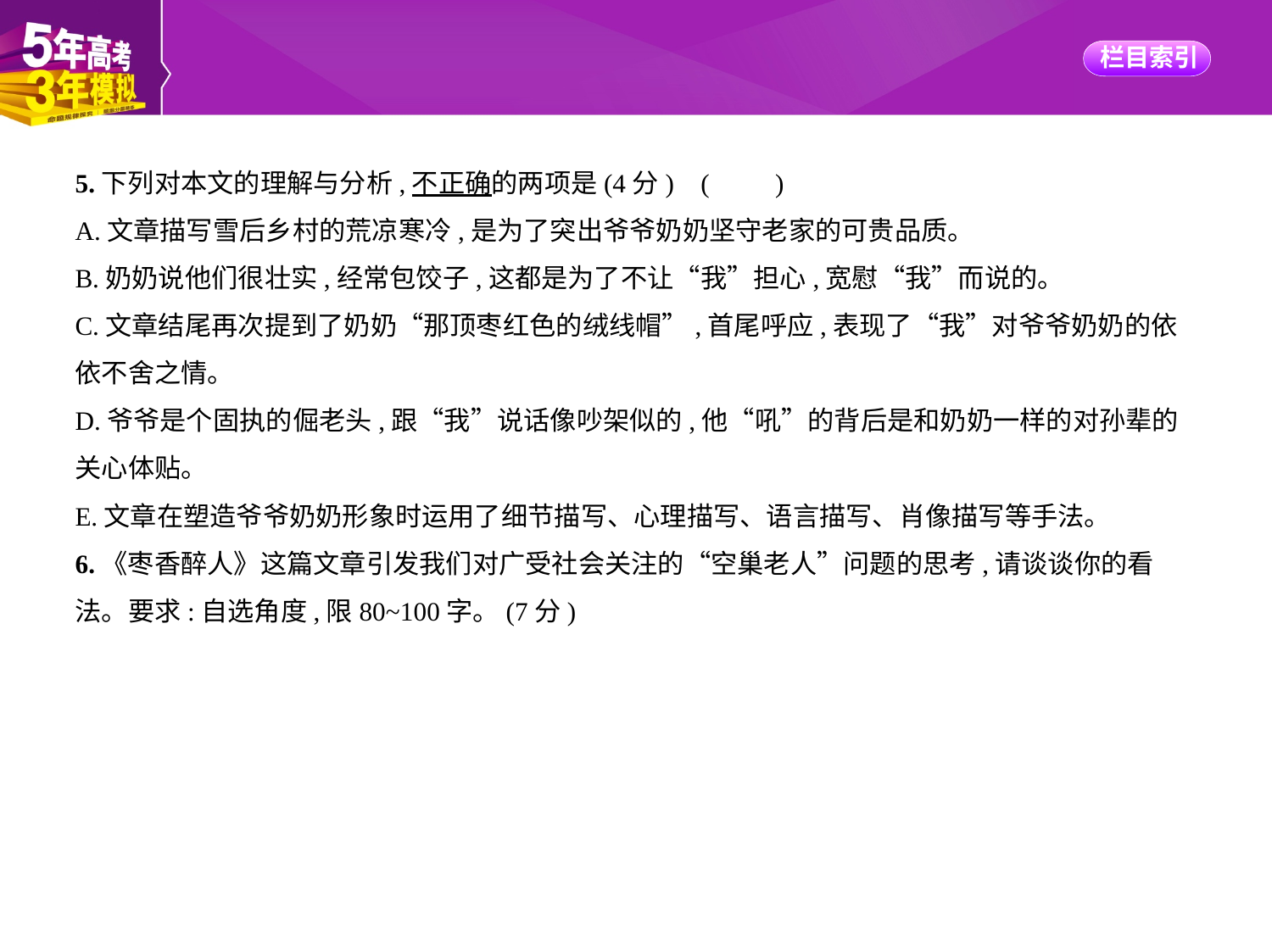

5.下列对本文的理解与分析,不正确的两项是(4分) (　　)
A.文章描写雪后乡村的荒凉寒冷,是为了突出爷爷奶奶坚守老家的可贵品质。
B.奶奶说他们很壮实,经常包饺子,这都是为了不让“我”担心,宽慰“我”而说的。
C.文章结尾再次提到了奶奶“那顶枣红色的绒线帽”,首尾呼应,表现了“我”对爷爷奶奶的依
依不舍之情。
D.爷爷是个固执的倔老头,跟“我”说话像吵架似的,他“吼”的背后是和奶奶一样的对孙辈的
关心体贴。
E.文章在塑造爷爷奶奶形象时运用了细节描写、心理描写、语言描写、肖像描写等手法。
6.《枣香醉人》这篇文章引发我们对广受社会关注的“空巢老人”问题的思考,请谈谈你的看
法。要求:自选角度,限80~100字。(7分)